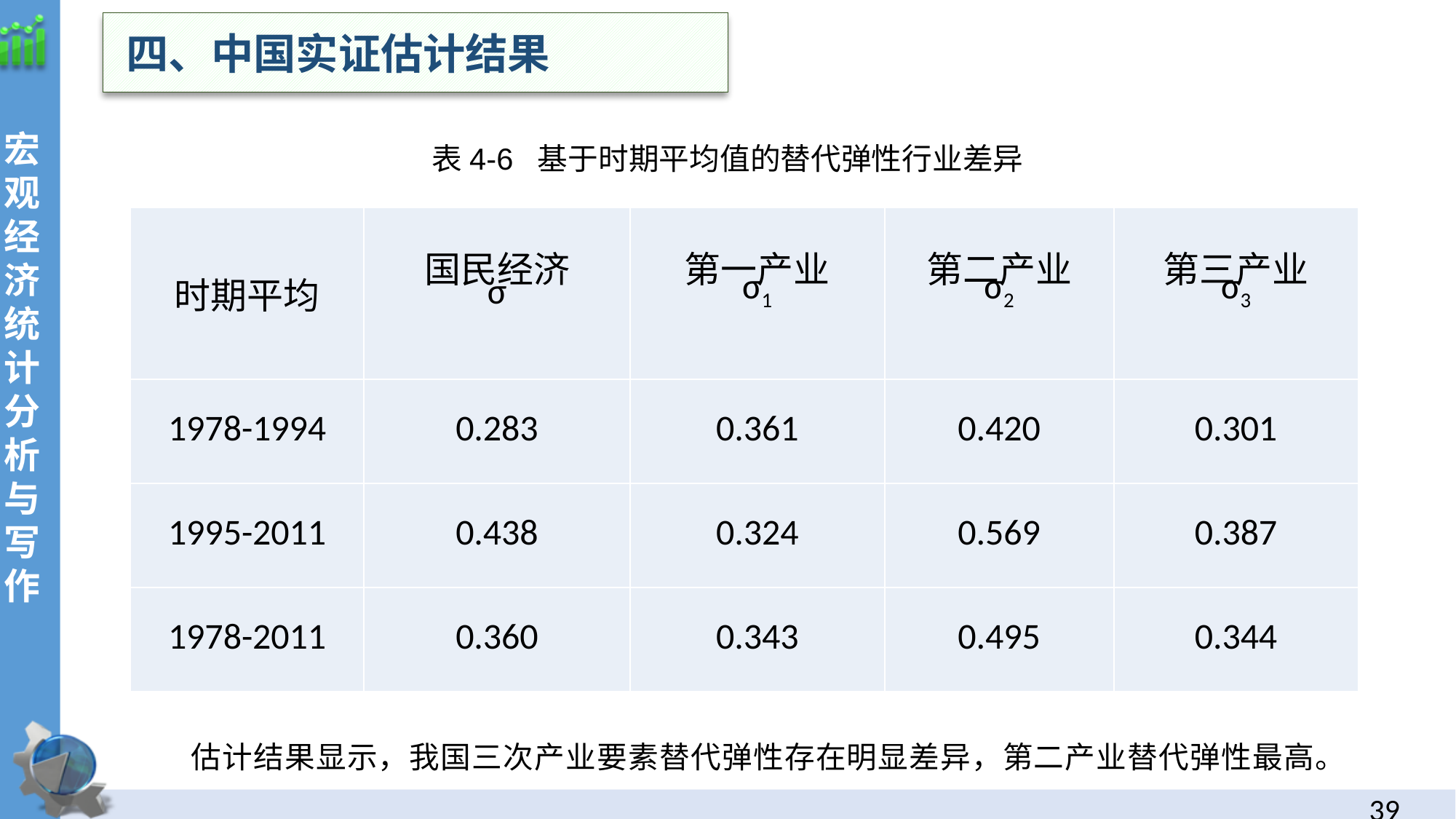

四、中国实证估计结果
表4-6  基于时期平均值的替代弹性行业差异

| 时期平均 | 国民经济 σ | 第一产业 σ1 | 第二产业 σ2 | 第三产业 σ3 |
| --- | --- | --- | --- | --- |
| 1978-1994 | 0.283 | 0.361 | 0.420 | 0.301 |
| 1995-2011 | 0.438 | 0.324 | 0.569 | 0.387 |
| 1978-2011 | 0.360 | 0.343 | 0.495 | 0.344 |

估计结果显示，我国三次产业要素替代弹性存在明显差异，第二产业替代弹性最高。
39